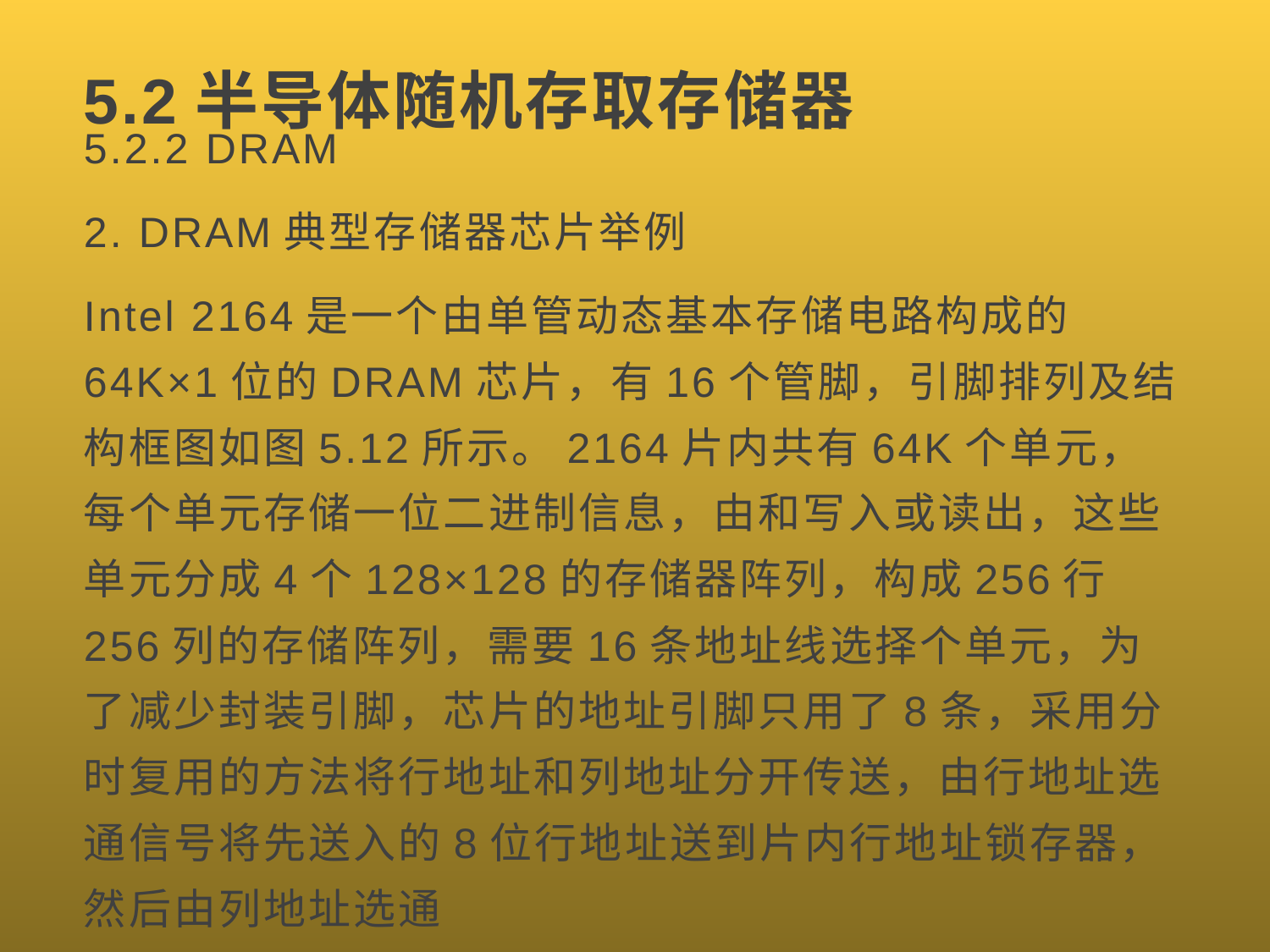

# 5.2半导体随机存取存储器
5.2.2 DRAM
2. DRAM典型存储器芯片举例
Intel 2164是一个由单管动态基本存储电路构成的64K×1位的DRAM芯片，有16个管脚，引脚排列及结构框图如图5.12所示。2164片内共有64K个单元，每个单元存储一位二进制信息，由和写入或读出，这些单元分成4个128×128的存储器阵列，构成256行256列的存储阵列，需要16条地址线选择个单元，为了减少封装引脚，芯片的地址引脚只用了8条，采用分时复用的方法将行地址和列地址分开传送，由行地址选通信号将先送入的8位行地址送到片内行地址锁存器，然后由列地址选通